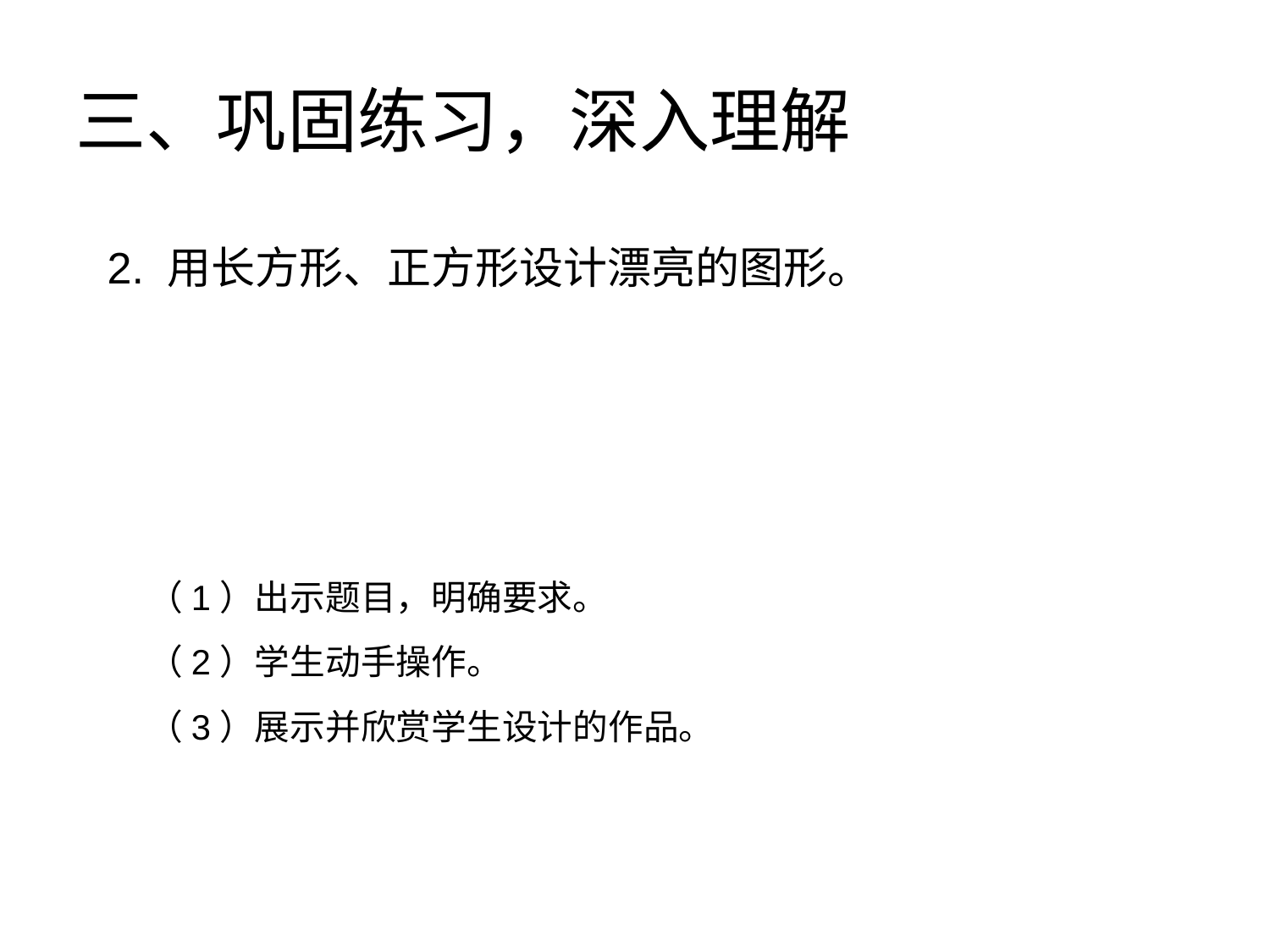

三、巩固练习，深入理解
2. 用长方形、正方形设计漂亮的图形。
（1）出示题目，明确要求。
（2）学生动手操作。
（3）展示并欣赏学生设计的作品。